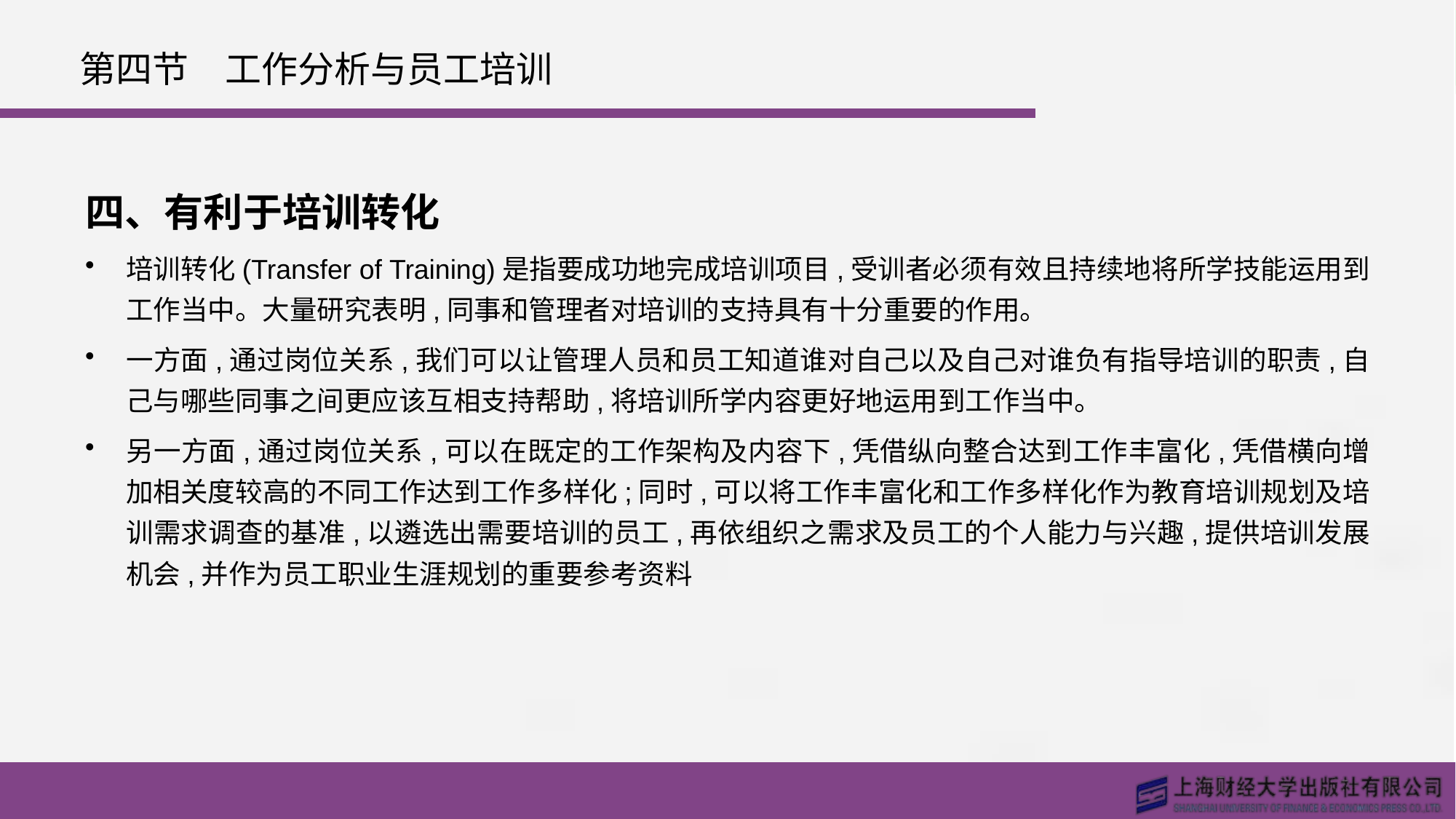

# 第四节　工作分析与员工培训
四、有利于培训转化
培训转化(Transfer of Training)是指要成功地完成培训项目,受训者必须有效且持续地将所学技能运用到工作当中。大量研究表明,同事和管理者对培训的支持具有十分重要的作用。
一方面,通过岗位关系,我们可以让管理人员和员工知道谁对自己以及自己对谁负有指导培训的职责,自己与哪些同事之间更应该互相支持帮助,将培训所学内容更好地运用到工作当中。
另一方面,通过岗位关系,可以在既定的工作架构及内容下,凭借纵向整合达到工作丰富化,凭借横向增加相关度较高的不同工作达到工作多样化;同时,可以将工作丰富化和工作多样化作为教育培训规划及培训需求调查的基准,以遴选出需要培训的员工,再依组织之需求及员工的个人能力与兴趣,提供培训发展机会,并作为员工职业生涯规划的重要参考资料